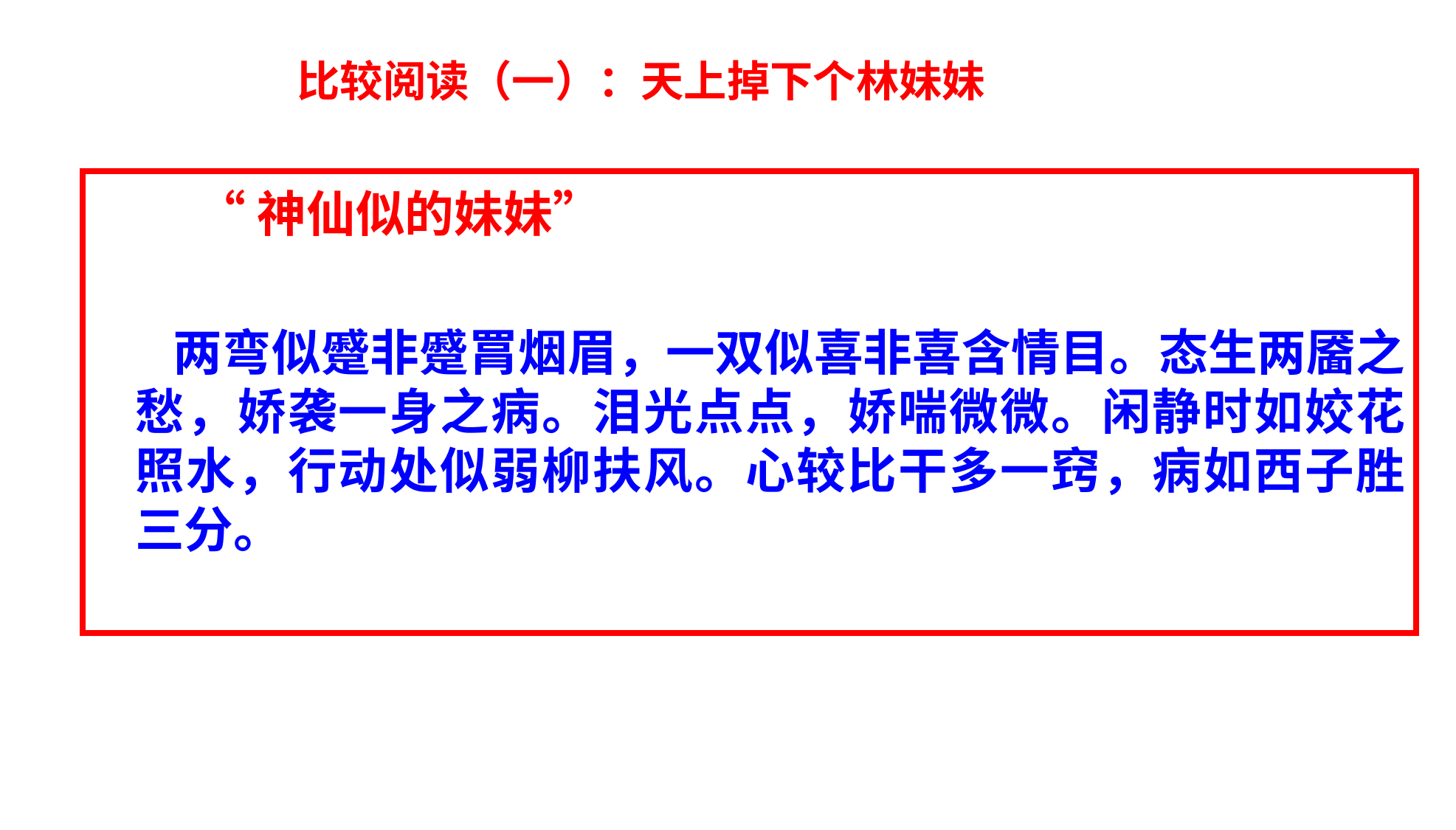

比较阅读（一）：天上掉下个林妹妹
         “神仙似的妹妹”

      两弯似蹙非蹙罥烟眉，一双似喜非喜含情目。态生两靥之愁，娇袭一身之病。泪光点点，娇喘微微。闲静时如姣花照水，行动处似弱柳扶风。心较比干多一窍，病如西子胜三分。